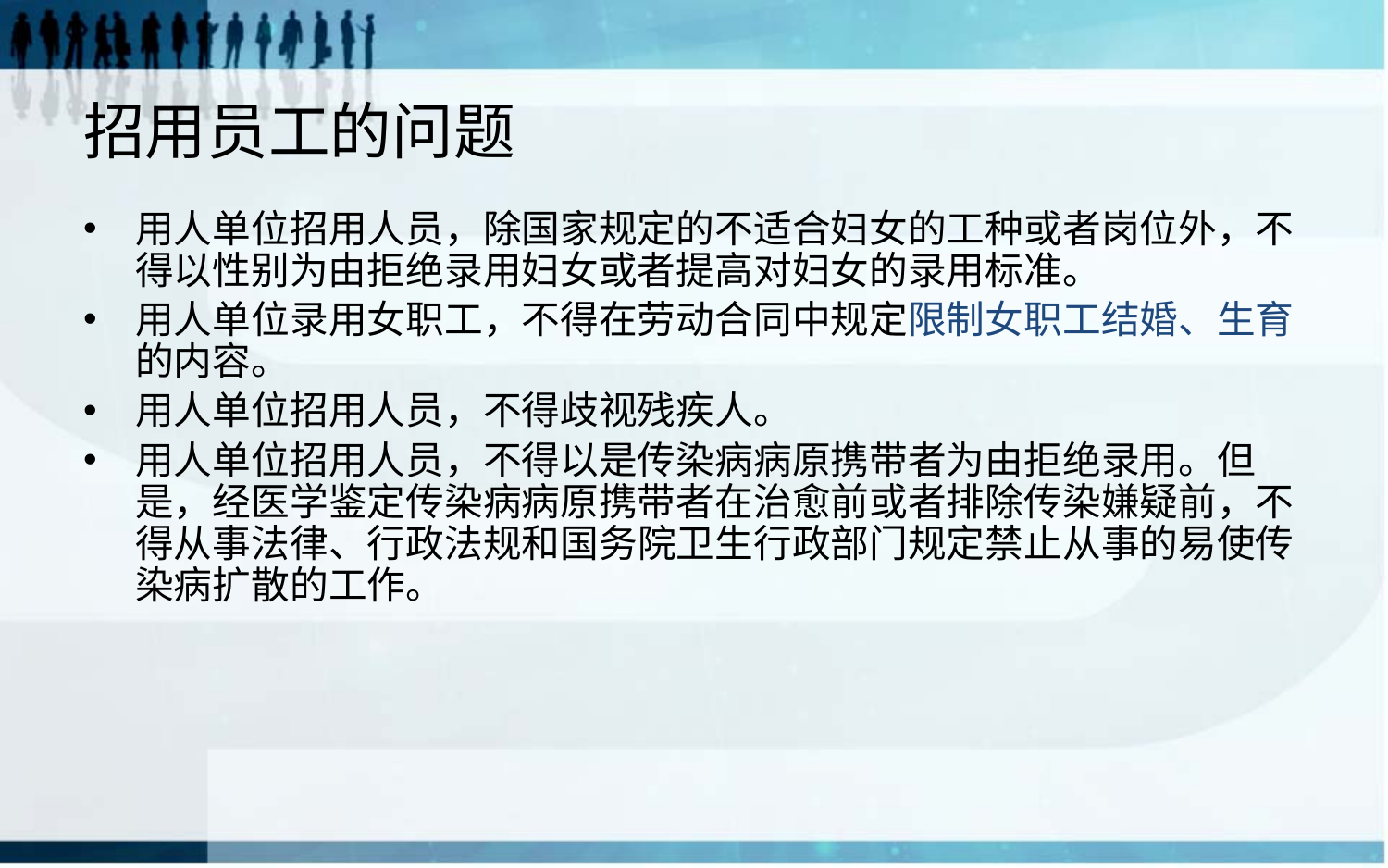

# 招用员工的问题
用人单位招用人员，除国家规定的不适合妇女的工种或者岗位外，不得以性别为由拒绝录用妇女或者提高对妇女的录用标准。
用人单位录用女职工，不得在劳动合同中规定限制女职工结婚、生育的内容。
用人单位招用人员，不得歧视残疾人。
用人单位招用人员，不得以是传染病病原携带者为由拒绝录用。但是，经医学鉴定传染病病原携带者在治愈前或者排除传染嫌疑前，不得从事法律、行政法规和国务院卫生行政部门规定禁止从事的易使传染病扩散的工作。